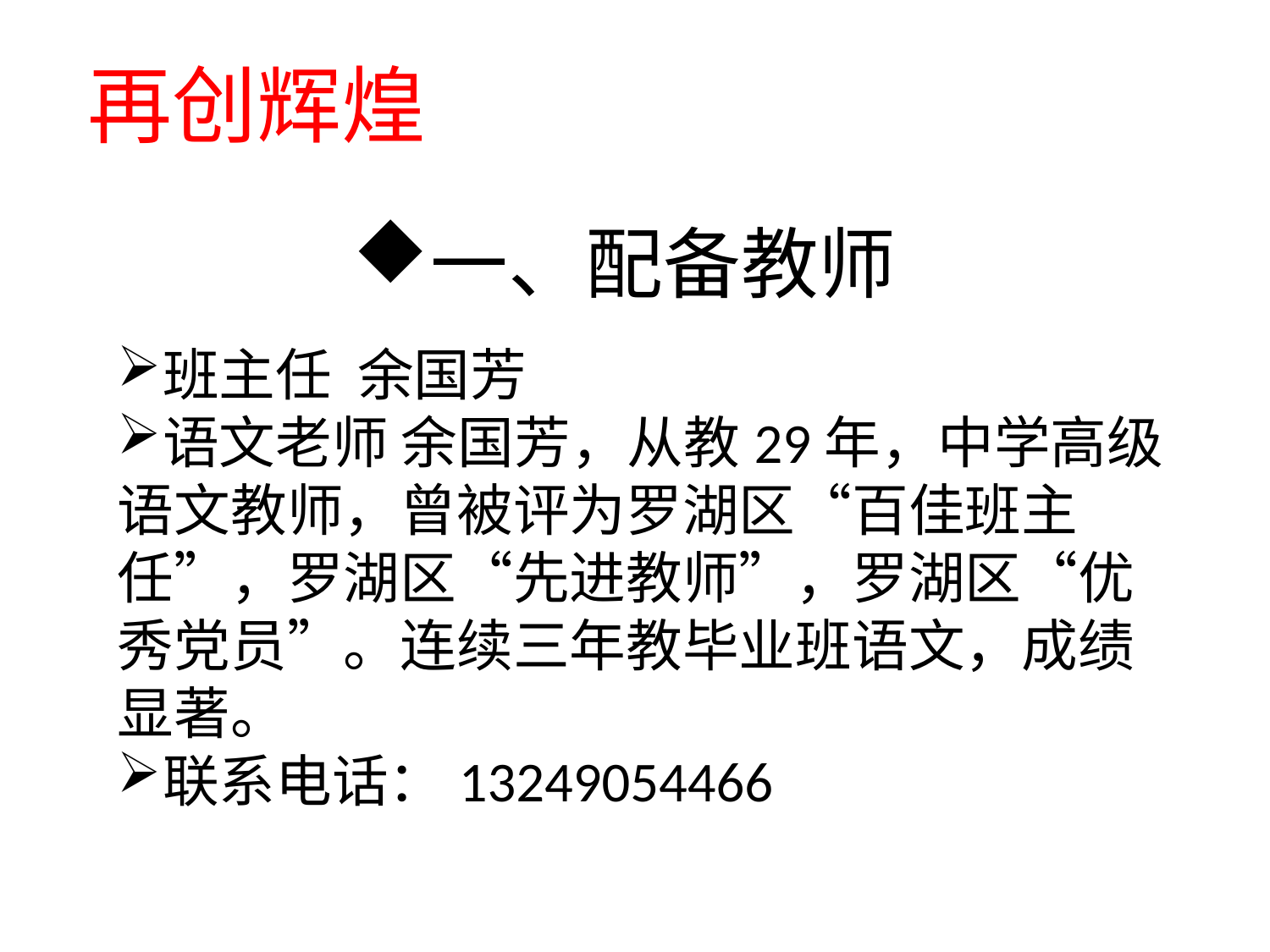

再创辉煌
# 一、配备教师
班主任  余国芳
语文老师 余国芳，从教29年，中学高级语文教师，曾被评为罗湖区“百佳班主任”，罗湖区“先进教师”，罗湖区“优秀党员”。连续三年教毕业班语文，成绩显著。
联系电话：13249054466